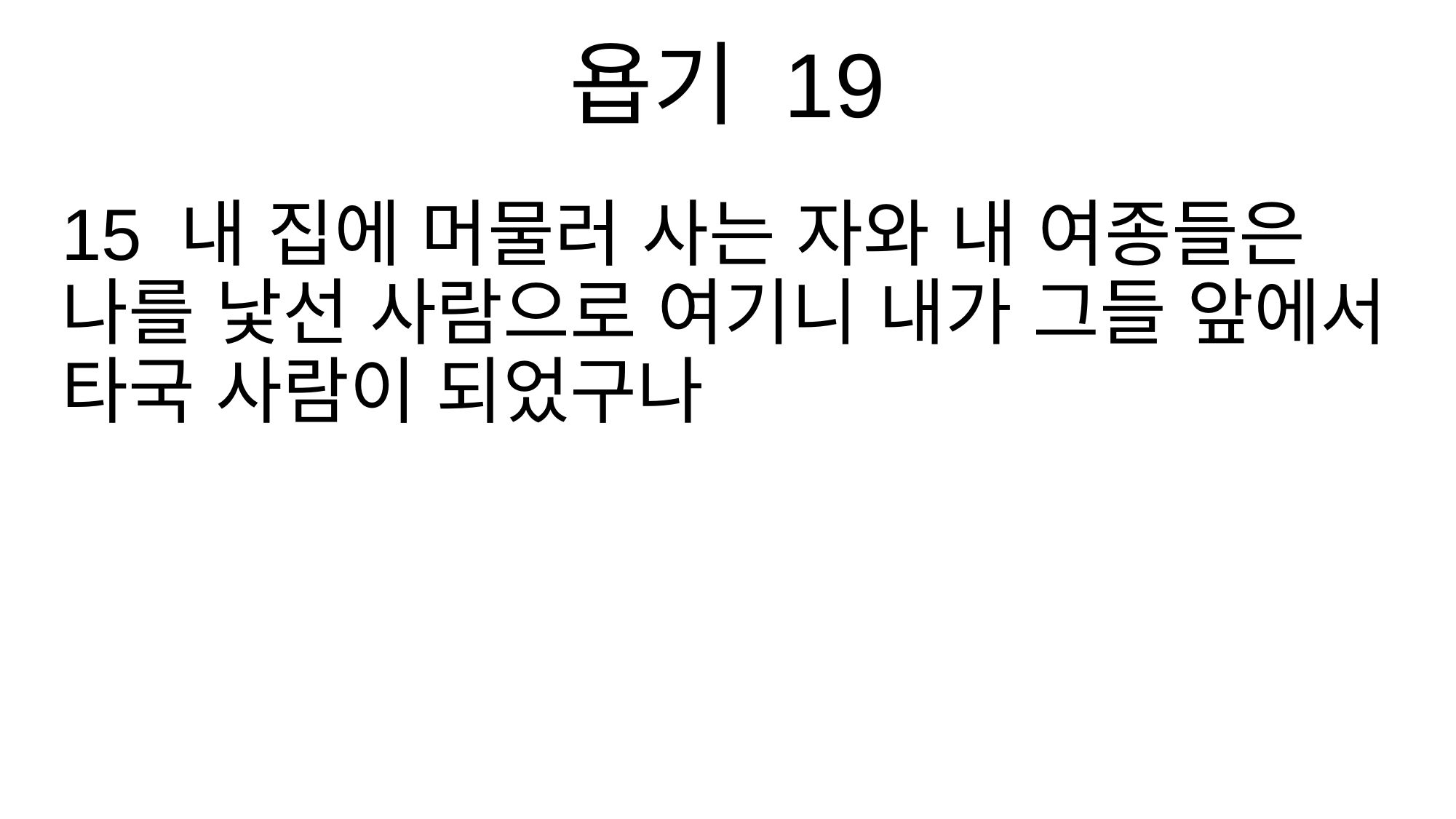

욥기 19
15 내 집에 머물러 사는 자와 내 여종들은 나를 낯선 사람으로 여기니 내가 그들 앞에서 타국 사람이 되었구나